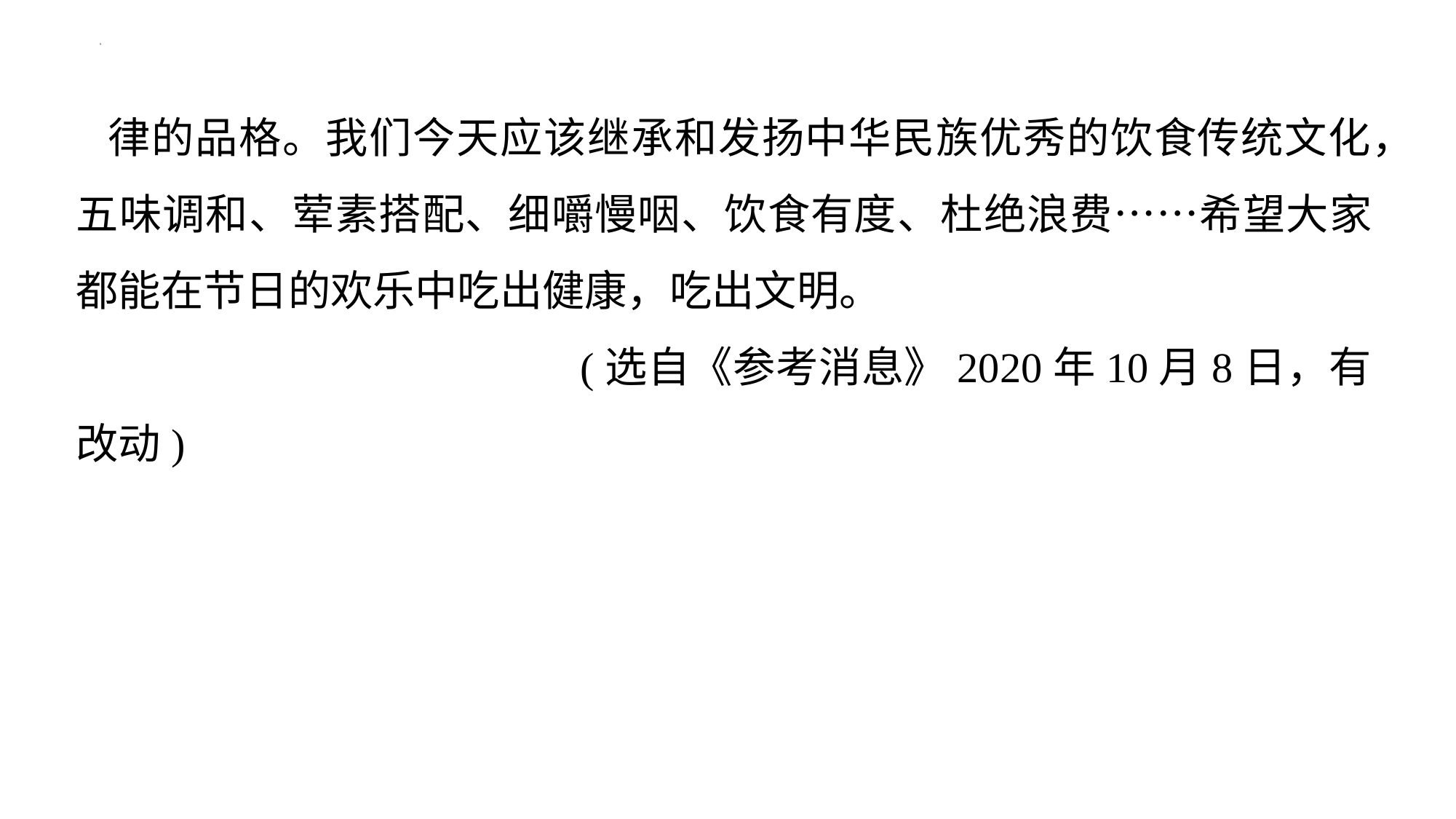

#
律的品格。我们今天应该继承和发扬中华民族优秀的饮食传统文化，五味调和、荤素搭配、细嚼慢咽、饮食有度、杜绝浪费……希望大家都能在节日的欢乐中吃出健康，吃出文明。
                                           (选自《参考消息》2020年10月8日，有改动)